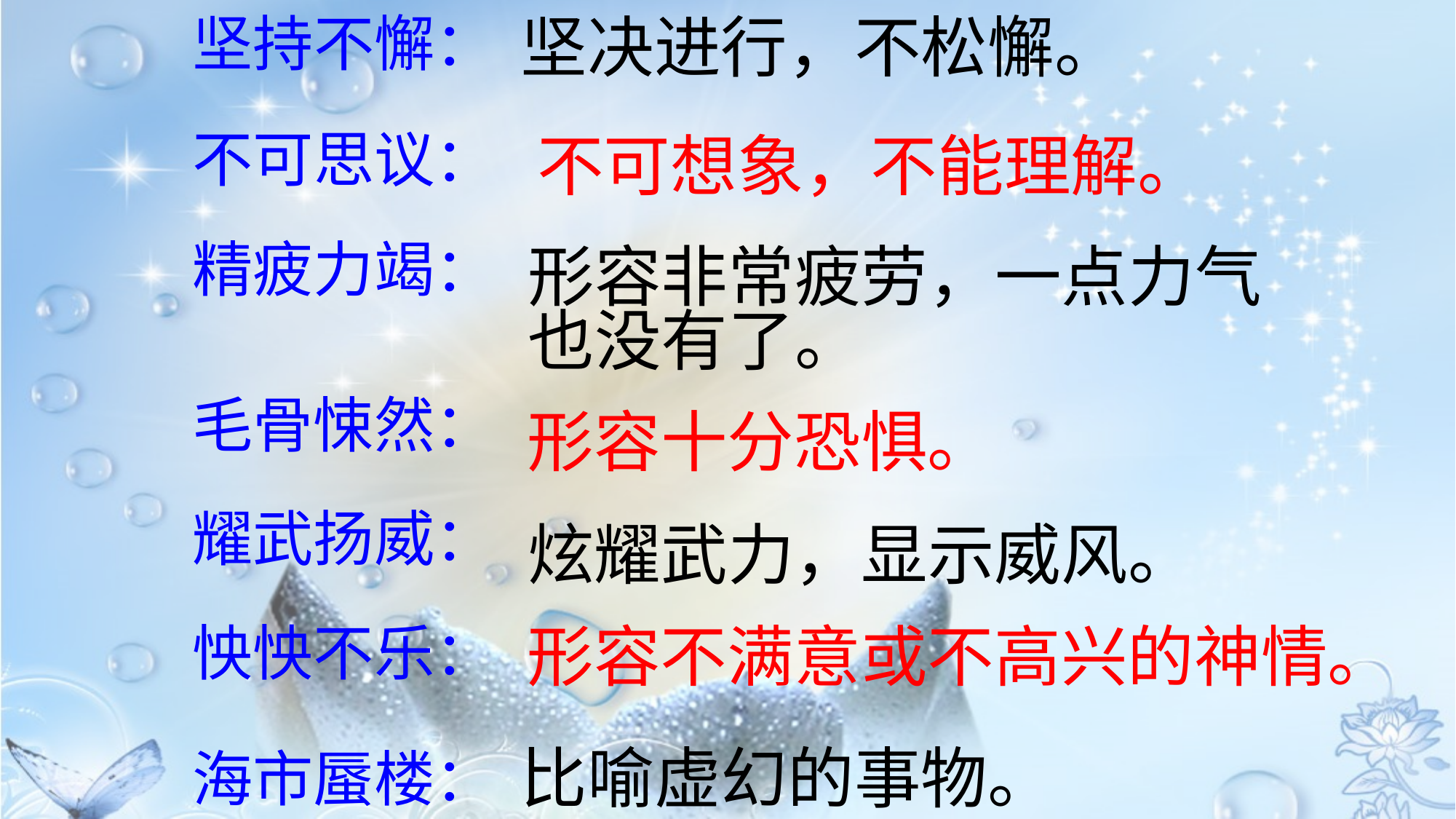

坚决进行，不松懈。
坚持不懈：
不可思议：
  不可想象，不能理解。
精疲力竭：
形容非常疲劳，一点力气也没有了。
毛骨悚然：
形容十分恐惧。
耀武扬威：
炫耀武力，显示威风。
形容不满意或不高兴的神情。
怏怏不乐：
比喻虚幻的事物。
海市蜃楼：